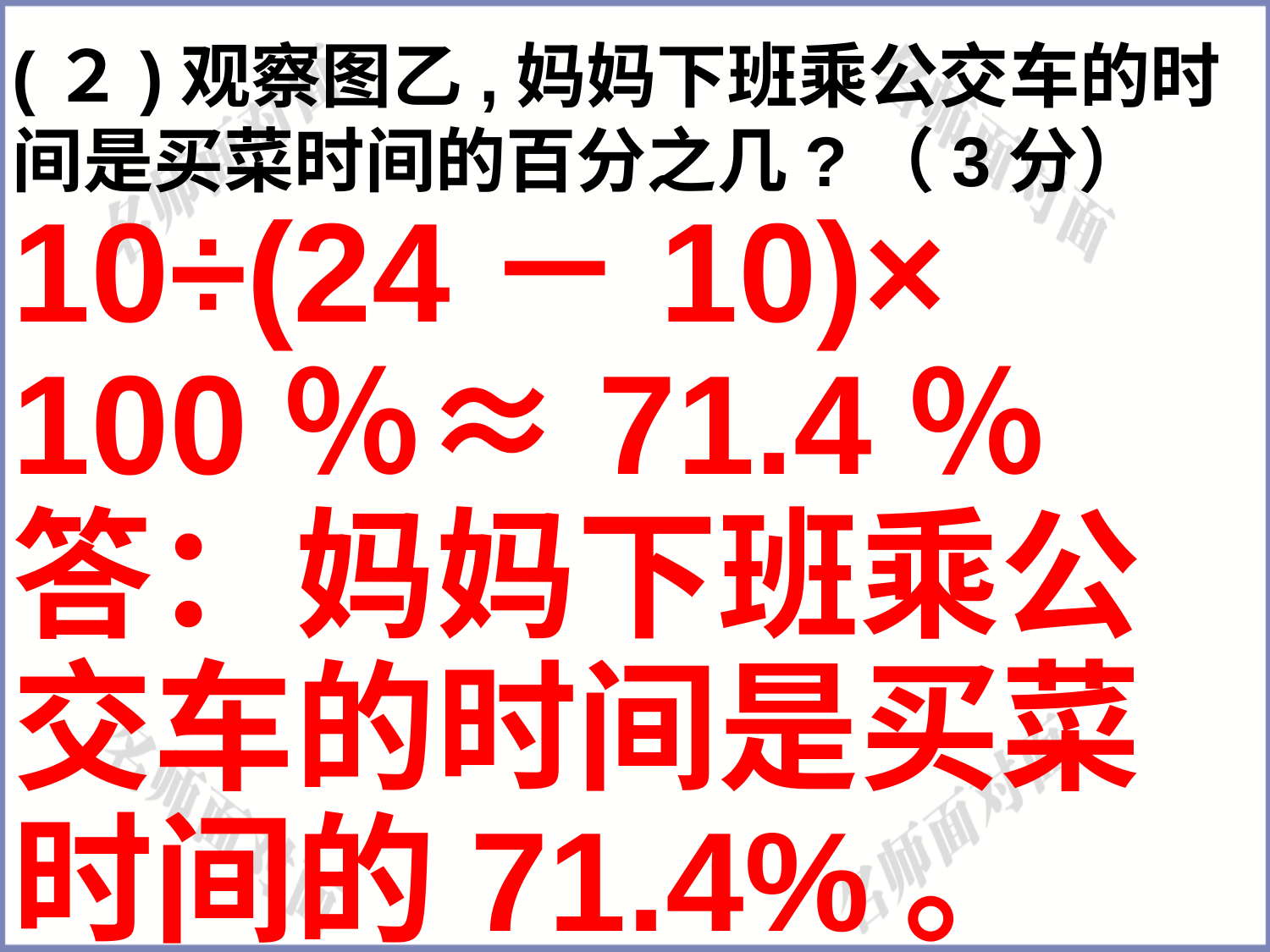

(２)观察图乙,妈妈下班乘公交车的时间是买菜时间的百分之几?（3分）
10÷(24－10)×
100％≈71.4％
答：妈妈下班乘公交车的时间是买菜时间的71.4%。